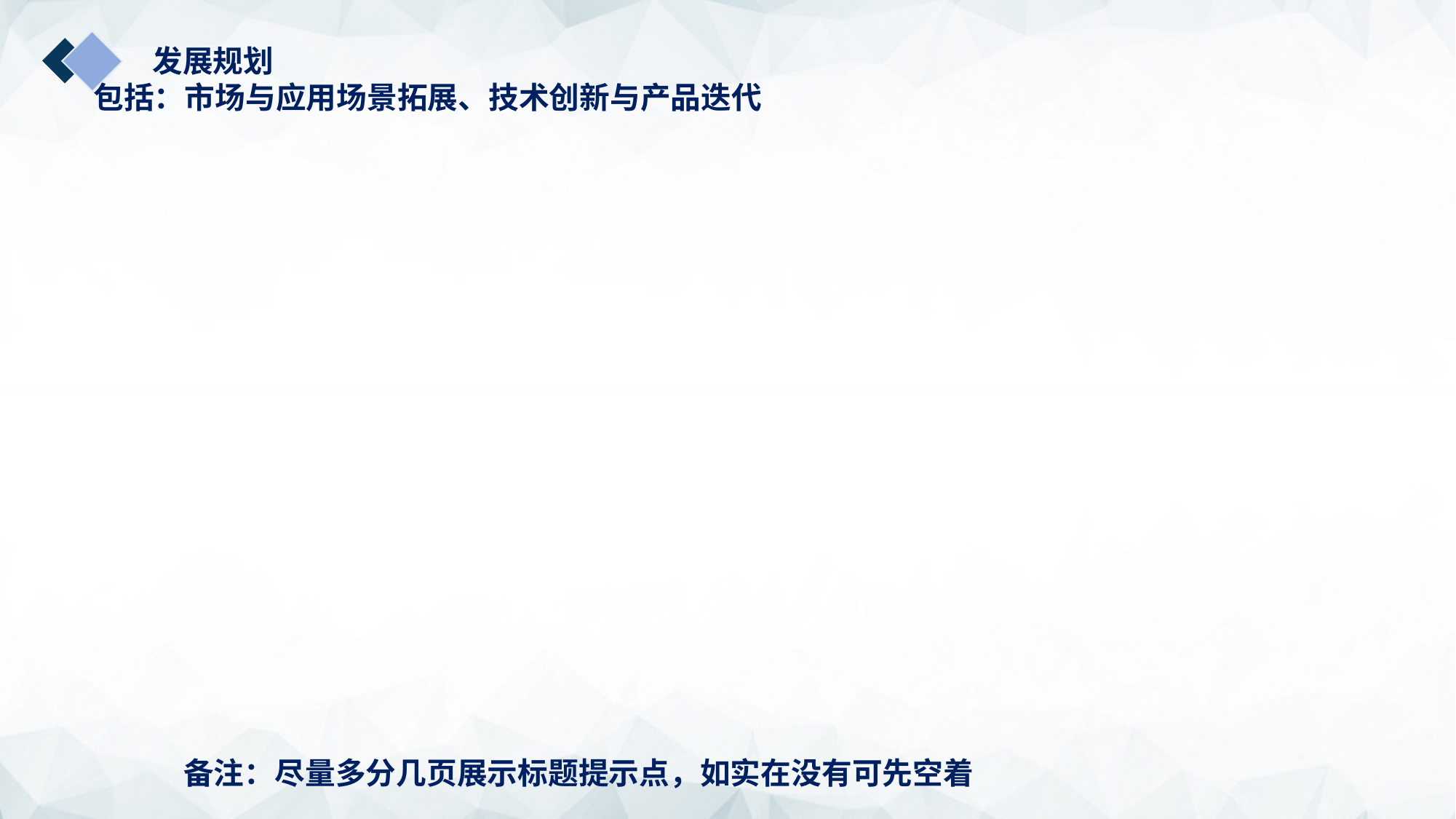

发展规划
                                                             包括：市场与应用场景拓展、技术创新与产品迭代

备注：尽量多分几页展示标题提示点，如实在没有可先空着